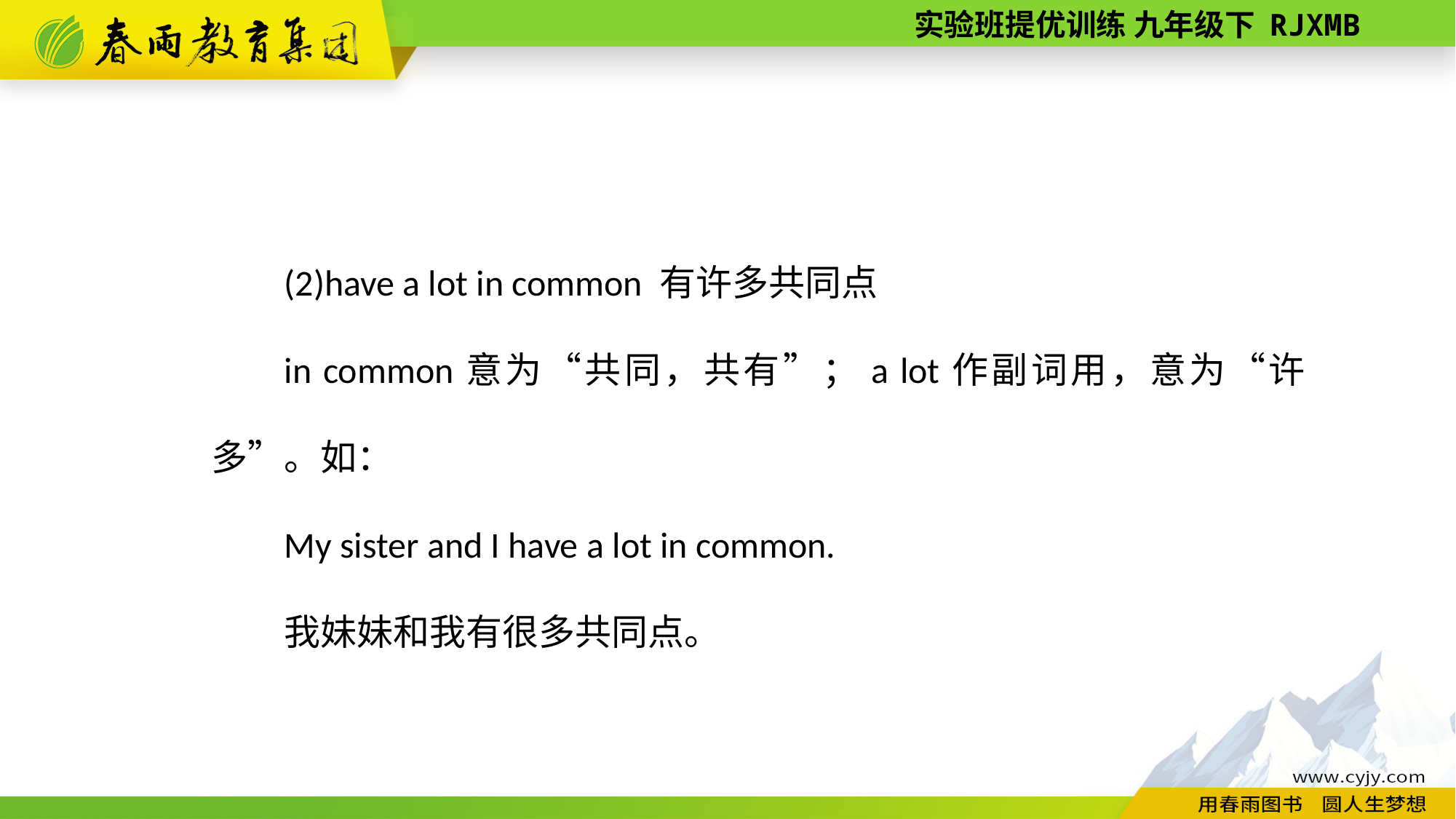

(2)have a lot in common 有许多共同点
in common意为“共同，共有”；a lot作副词用，意为“许多”。如：
My sister and I have a lot in common.
我妹妹和我有很多共同点。